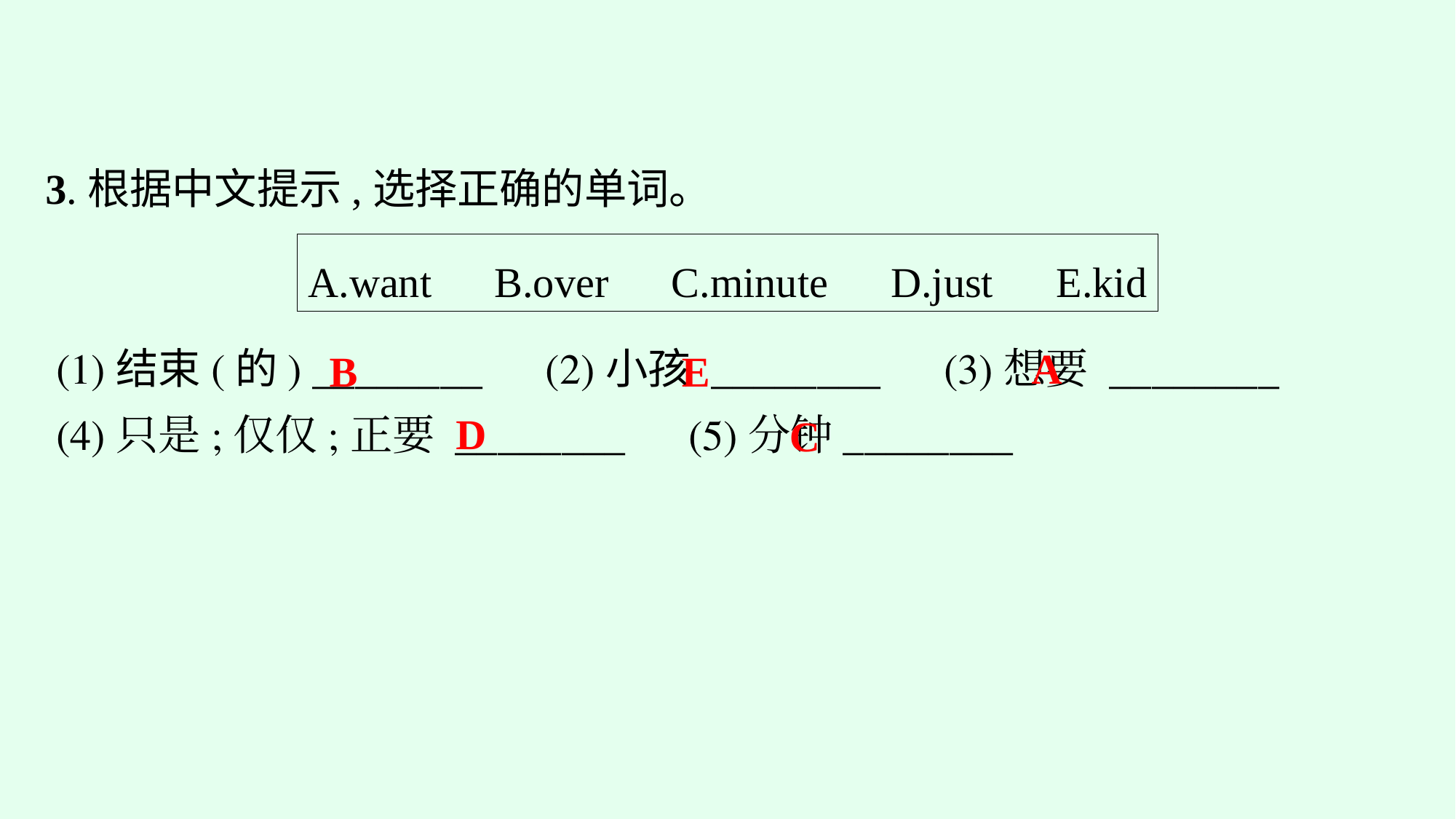

3.根据中文提示,选择正确的单词。
A.want　B.over　C.minute　D.just　E.kid
(1)结束(的) ________　(2)小孩 ________　(3)想要 ________
(4)只是;仅仅;正要 ________　(5)分钟________
A
B
E
D
C